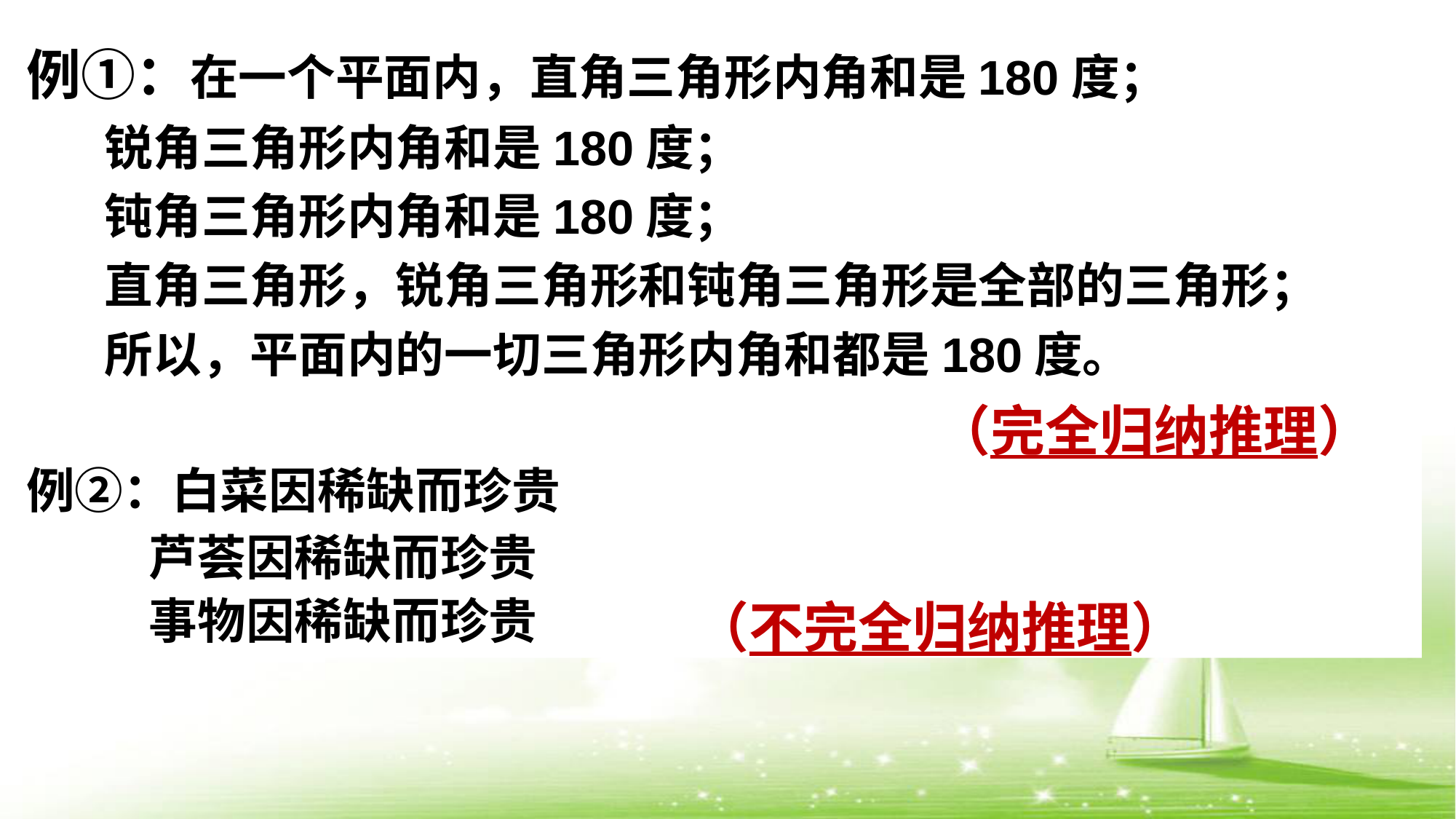

例①：在一个平面内，直角三角形内角和是180度；
      锐角三角形内角和是180度；
      钝角三角形内角和是180度；
      直角三角形，锐角三角形和钝角三角形是全部的三角形；
      所以，平面内的一切三角形内角和都是180度。

例②：白菜因稀缺而珍贵
          芦荟因稀缺而珍贵
          事物因稀缺而珍贵
（完全归纳推理）
（不完全归纳推理）